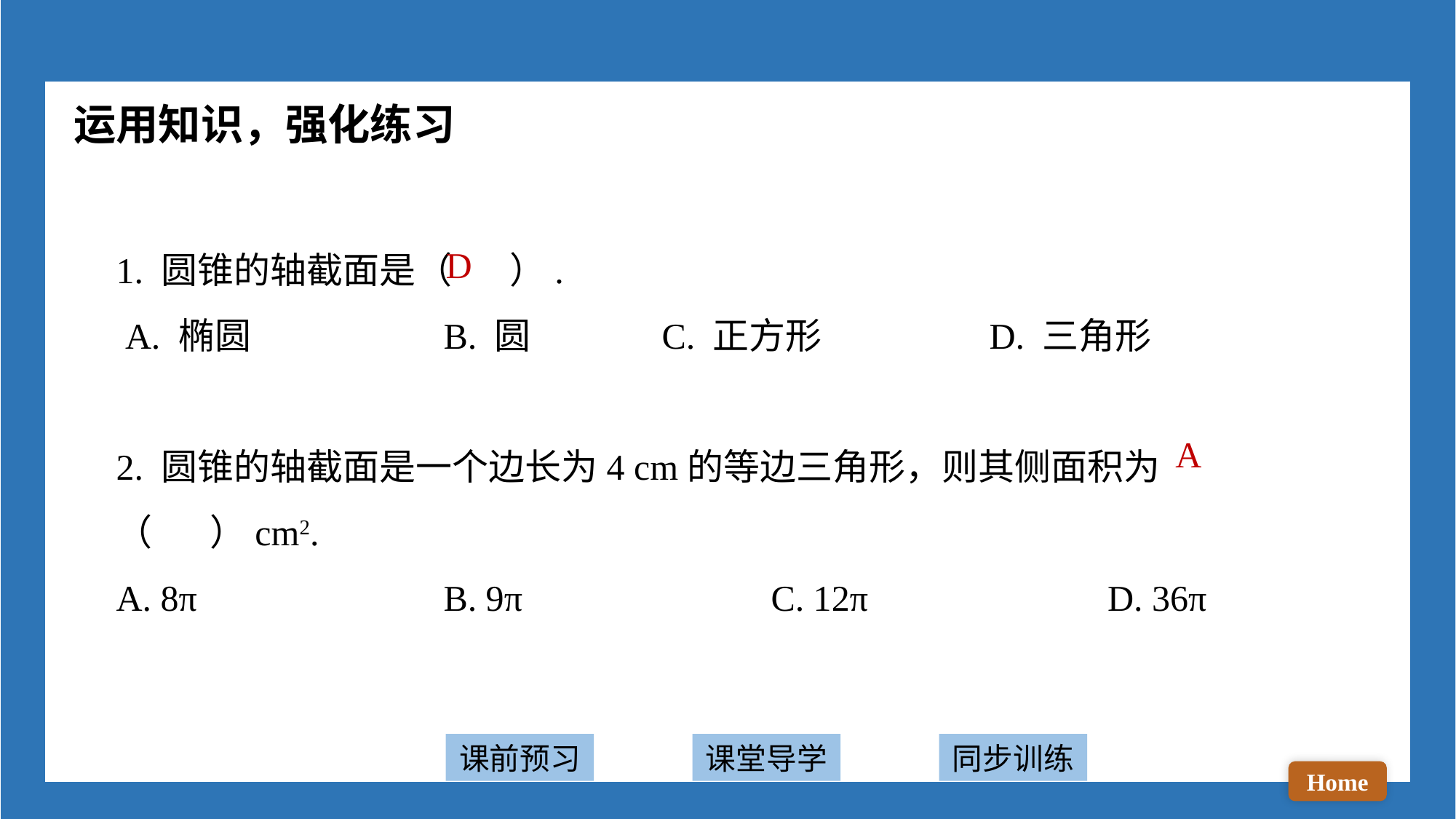

运用知识，强化练习
1. 圆锥的轴截面是（       ）.
 A. 椭圆 		B. 圆 		C. 正方形 		D. 三角形

2. 圆锥的轴截面是一个边长为4 cm的等边三角形，则其侧面积为（       ）cm2.
A. 8π 			B. 9π 			C. 12π			 D. 36π
D
A